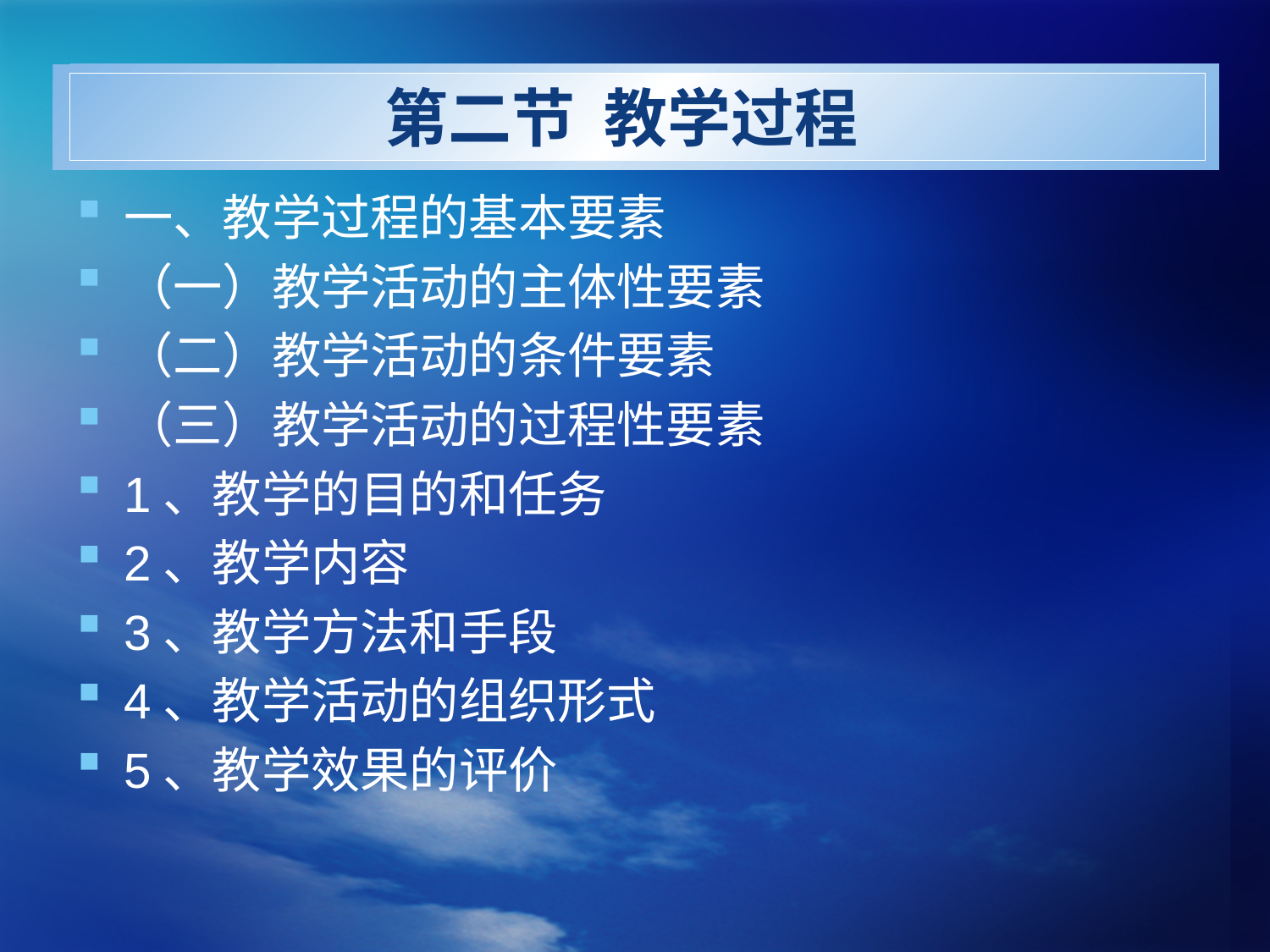

# 第二节  教学过程
一、教学过程的基本要素
（一）教学活动的主体性要素
（二）教学活动的条件要素
（三）教学活动的过程性要素
1、教学的目的和任务
2、教学内容
3、教学方法和手段
4、教学活动的组织形式
5、教学效果的评价